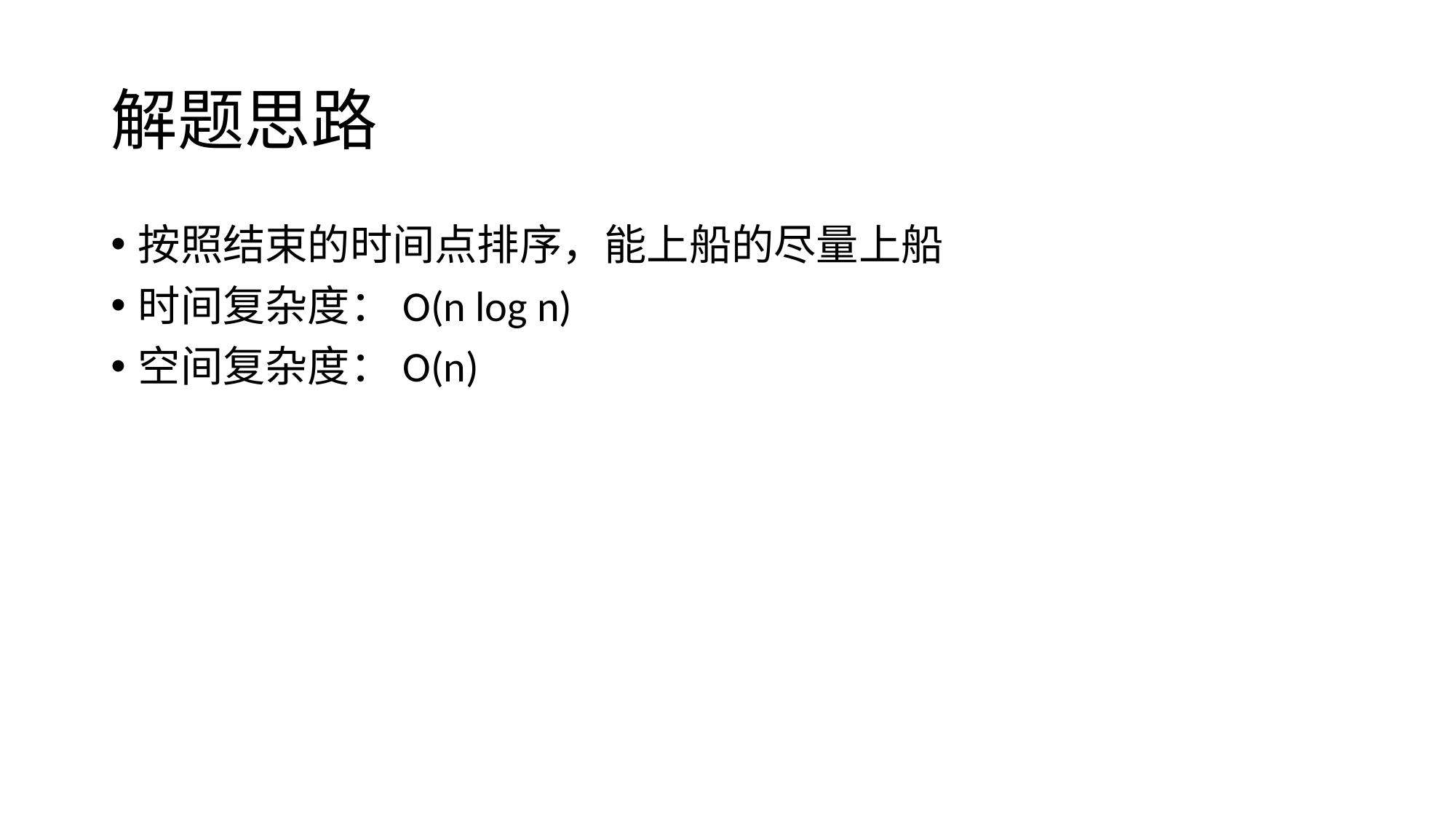

# 解题思路
按照结束的时间点排序，能上船的尽量上船
时间复杂度：O(n log n)
空间复杂度：O(n)